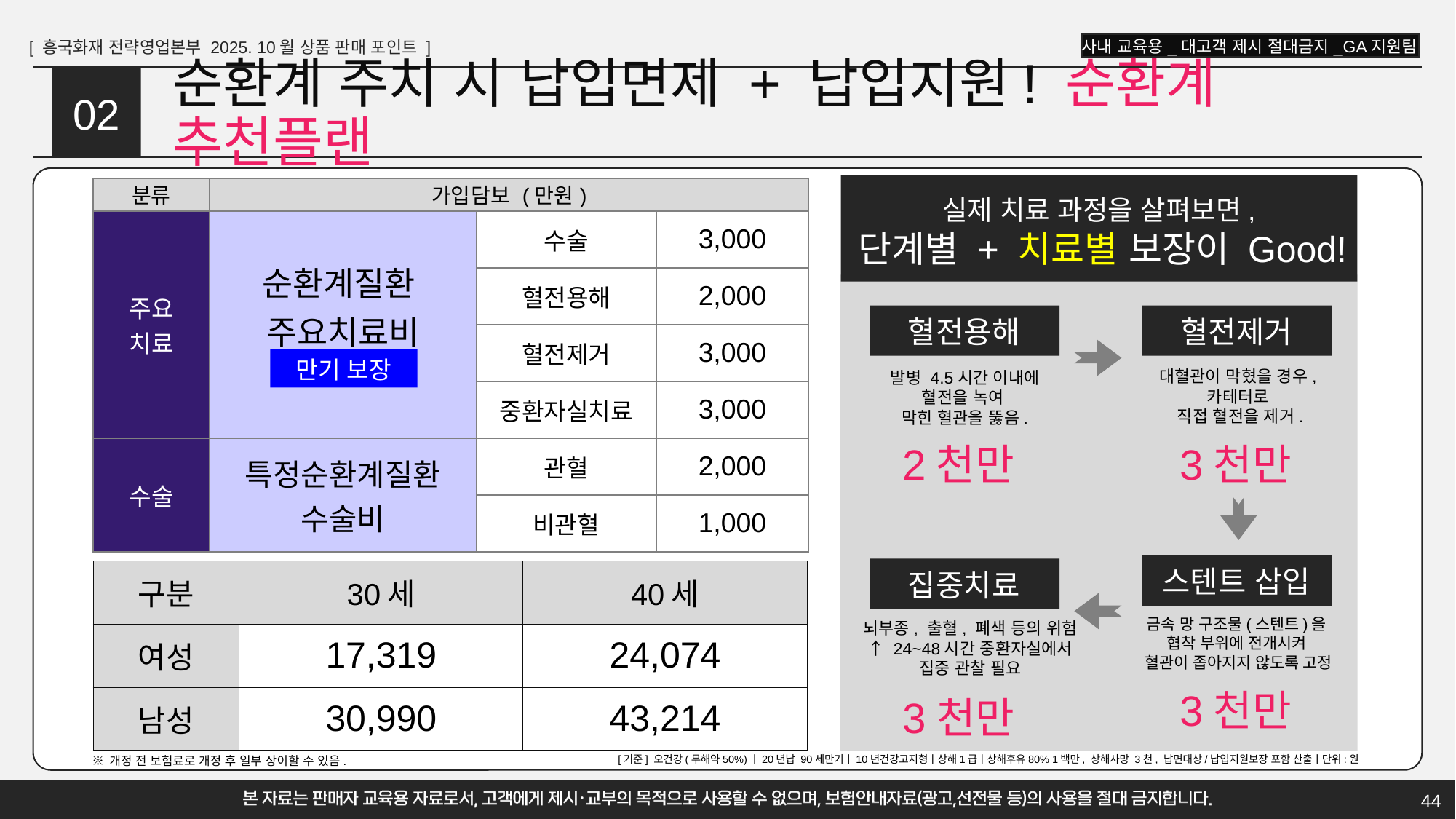

# 순환계 주치 시 납입면제 + 납입지원! 순환계 추천플랜
02

| 분류 | 가입담보 (만원) |  |  |
| --- | --- | --- | --- |
| 주요 치료 | 순환계질환 주요치료비 | 수술 | 3,000 |
|  |  | 혈전용해 | 2,000 |
|  |  | 혈전제거 | 3,000 |
|  |  | 중환자실치료 | 3,000 |
| 수술 | 특정순환계질환 수술비 | 관혈 | 2,000 |
|  |  | 비관혈 | 1,000 |
실제 치료 과정을 살펴보면,
단계별 + 치료별 보장이 Good!

혈전용해
혈전제거

만기 보장

대혈관이 막혔을 경우,
카테터로
직접 혈전을 제거.
발병 4.5시간 이내에
혈전을 녹여
막힌 혈관을 뚫음.
2천만
3천만

스텐트 삽입

| 구분 | 30세 | 40세 |
| --- | --- | --- |
| 여성 | 17,319 | 24,074 |
| 남성 | 30,990 | 43,214 |
집중치료

금속 망 구조물(스텐트)을
협착 부위에 전개시켜
혈관이 좁아지지 않도록 고정
뇌부종, 출혈, 폐색 등의 위험↑ 24~48시간 중환자실에서
집중 관찰 필요
3천만
3천만
[기준] 오건강(무해약50%)ㅣ20년납 90세만기ㅣ10년건강고지형ㅣ상해1급ㅣ상해후유80% 1백만, 상해사망 3천, 납면대상/납입지원보장 포함 산출ㅣ단위:원
※ 개정 전 보험료로 개정 후 일부 상이할 수 있음.
44